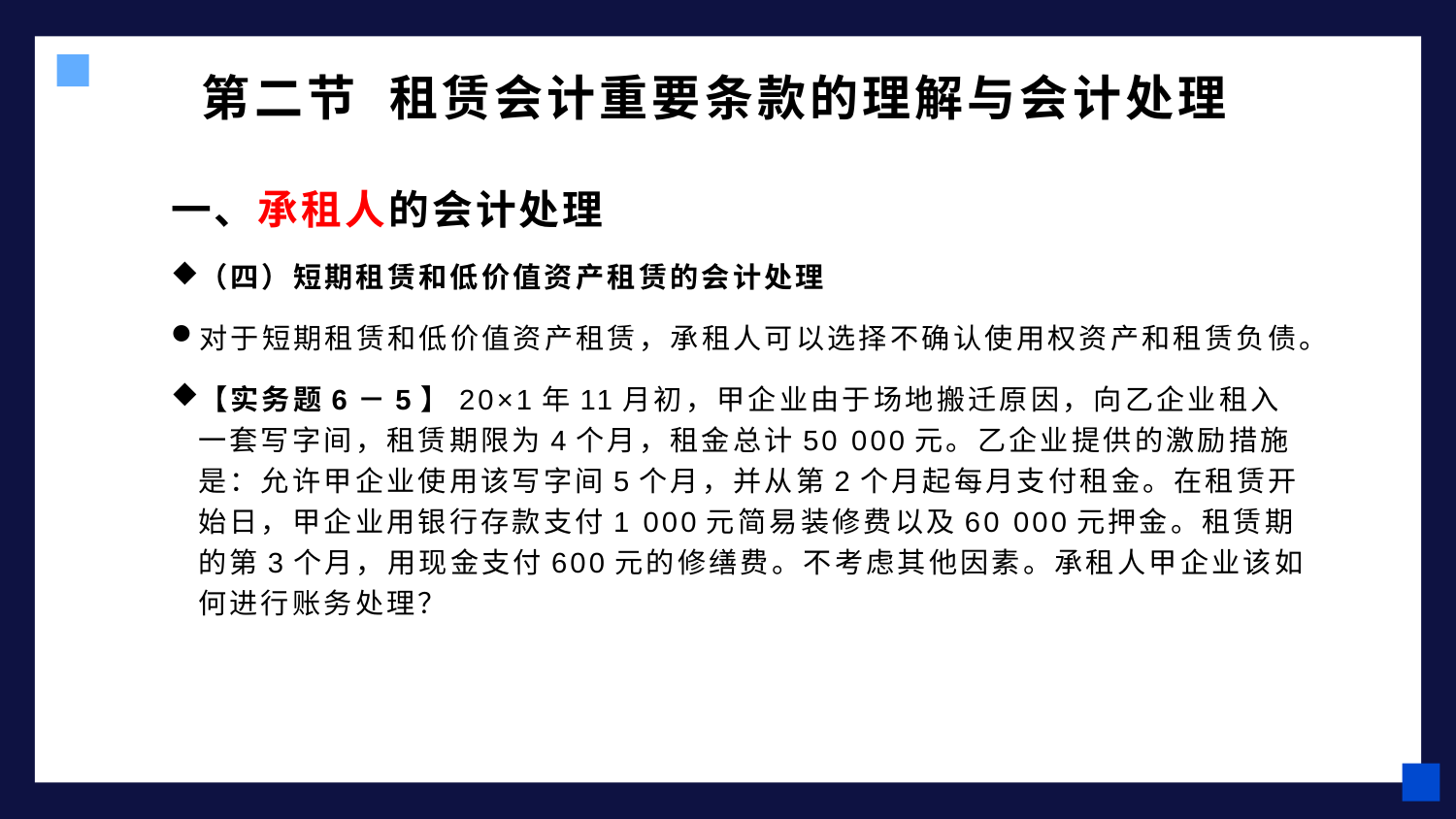

# 第二节  租赁会计重要条款的理解与会计处理
一、承租人的会计处理
（四）短期租赁和低价值资产租赁的会计处理
对于短期租赁和低价值资产租赁，承租人可以选择不确认使用权资产和租赁负债。
【实务题6－5】20×1年11月初，甲企业由于场地搬迁原因，向乙企业租入一套写字间，租赁期限为4个月，租金总计50 000元。乙企业提供的激励措施是：允许甲企业使用该写字间5个月，并从第2个月起每月支付租金。在租赁开始日，甲企业用银行存款支付1 000元简易装修费以及60 000元押金。租赁期的第3个月，用现金支付600元的修缮费。不考虑其他因素。承租人甲企业该如何进行账务处理？